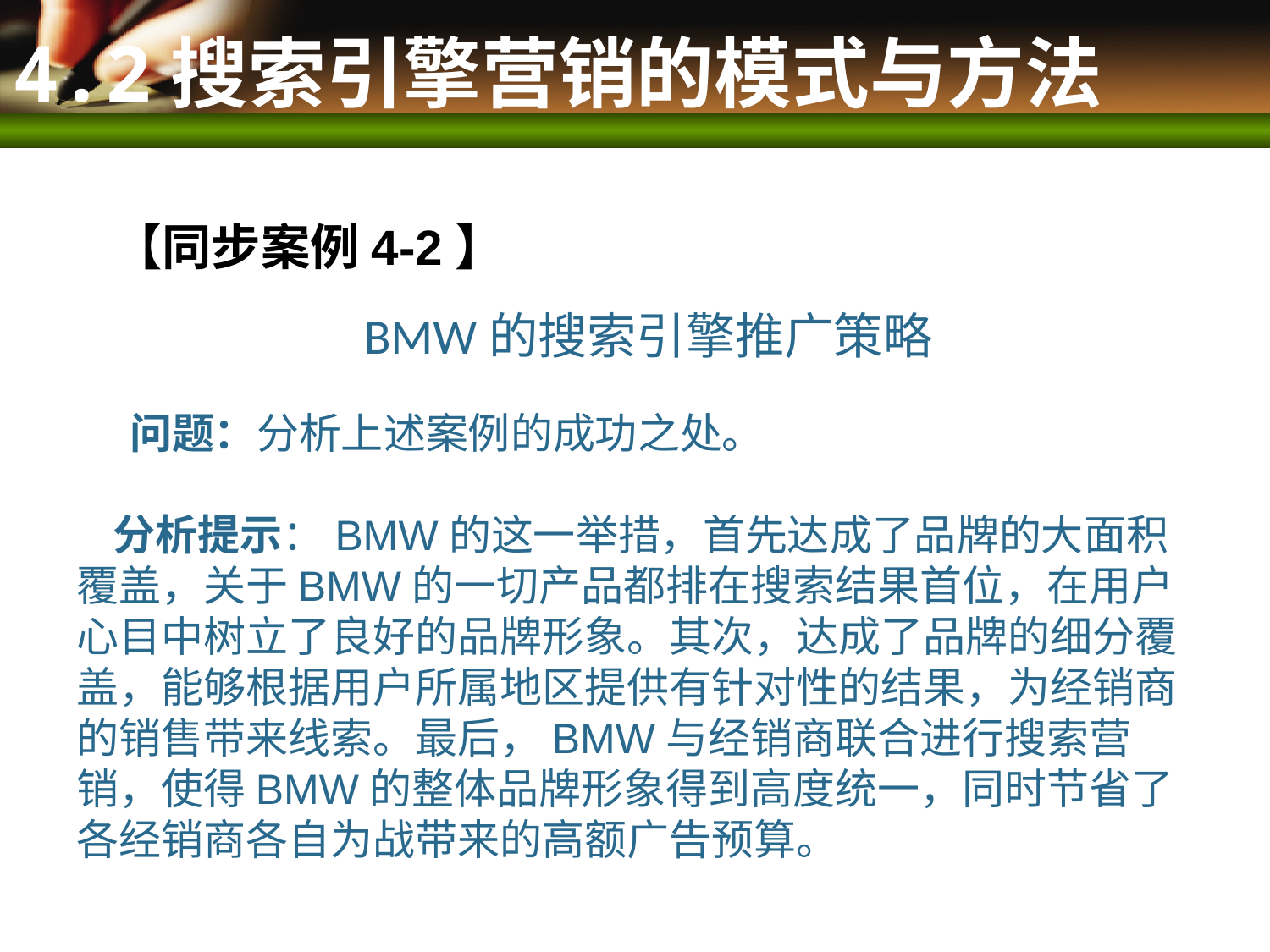

4.2搜索引擎营销的模式与方法
【同步案例4-2】
BMW的搜索引擎推广策略

 问题：分析上述案例的成功之处。

分析提示：BMW的这一举措，首先达成了品牌的大面积覆盖，关于BMW的一切产品都排在搜索结果首位，在用户心目中树立了良好的品牌形象。其次，达成了品牌的细分覆盖，能够根据用户所属地区提供有针对性的结果，为经销商的销售带来线索。最后，BMW与经销商联合进行搜索营销，使得BMW的整体品牌形象得到高度统一，同时节省了各经销商各自为战带来的高额广告预算。